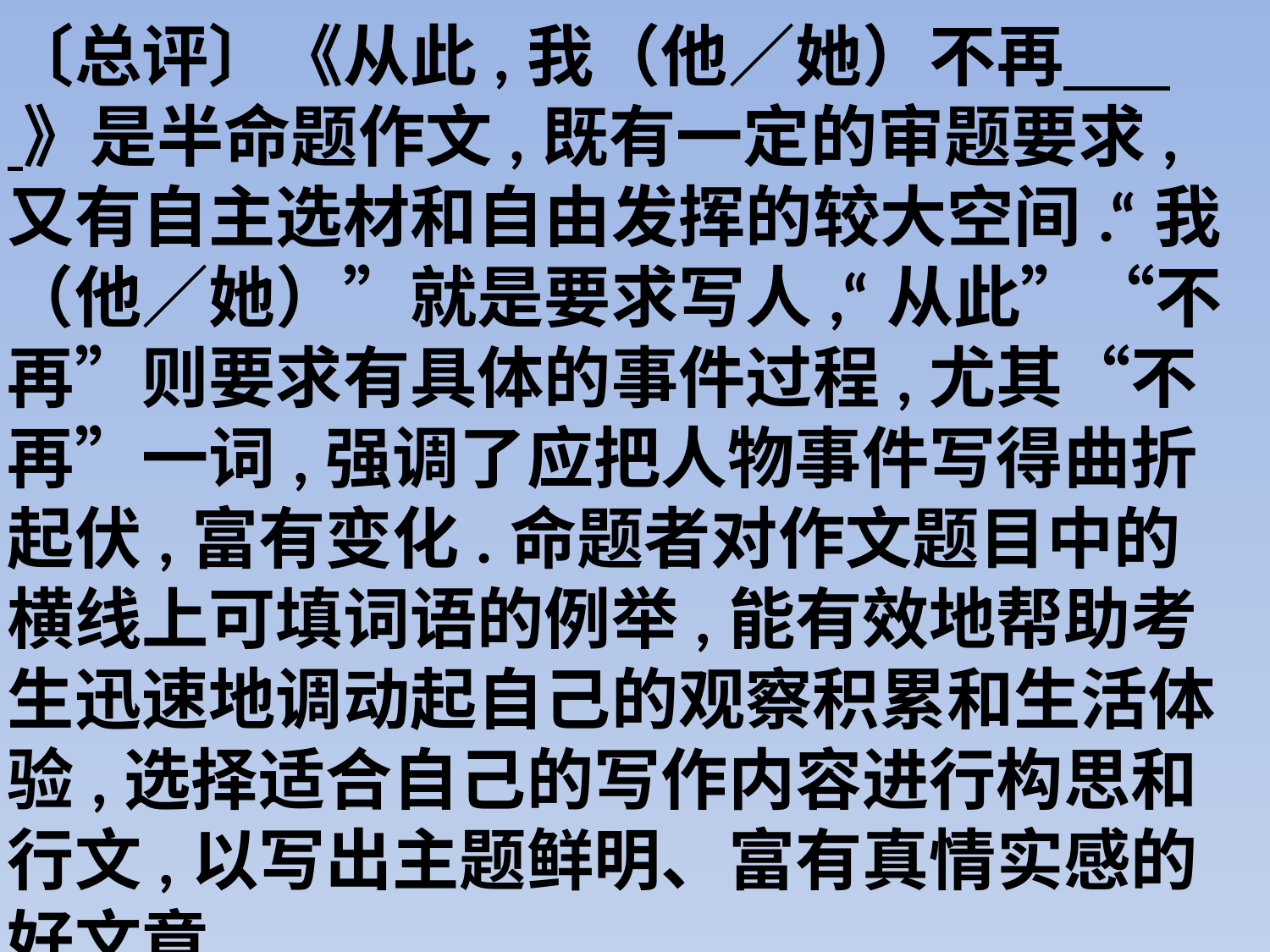

〔总评〕《从此,我（他／她）不再        》是半命题作文,既有一定的审题要求,又有自主选材和自由发挥的较大空间.“我（他／她）”就是要求写人,“从此”“不再”则要求有具体的事件过程,尤其“不再”一词,强调了应把人物事件写得曲折起伏,富有变化.命题者对作文题目中的横线上可填词语的例举,能有效地帮助考生迅速地调动起自己的观察积累和生活体验,选择适合自己的写作内容进行构思和行文,以写出主题鲜明、富有真情实感的好文章.